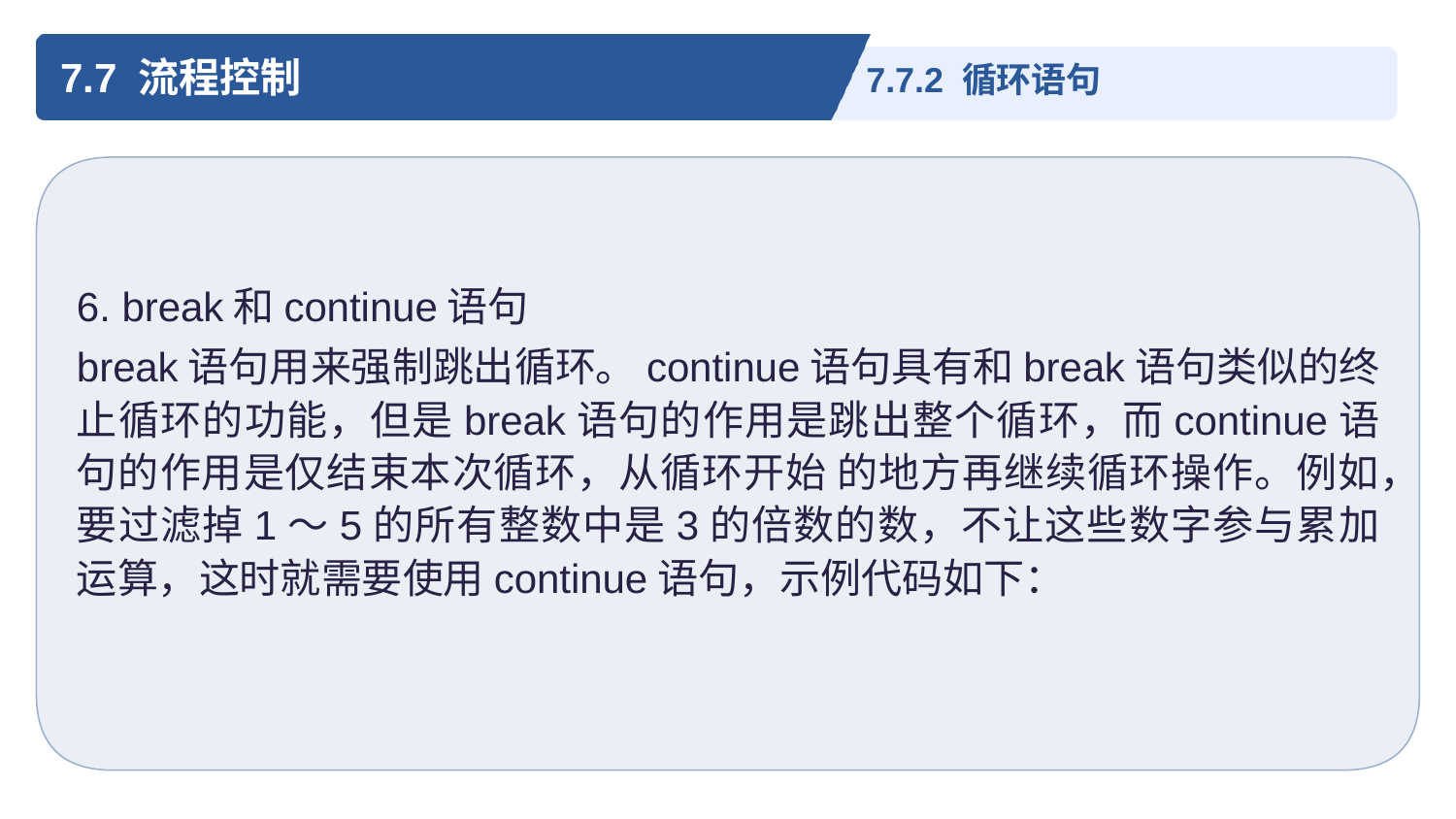

7.7 流程控制
7.7.2 循环语句

6. break和continue语句
break语句用来强制跳出循环。continue语句具有和break语句类似的终止循环的功能，但是break语句的作用是跳出整个循环，而continue语句的作用是仅结束本次循环，从循环开始 的地方再继续循环操作。例如，要过滤掉1～5的所有整数中是3的倍数的数，不让这些数字参与累加运算，这时就需要使用continue语句，示例代码如下：